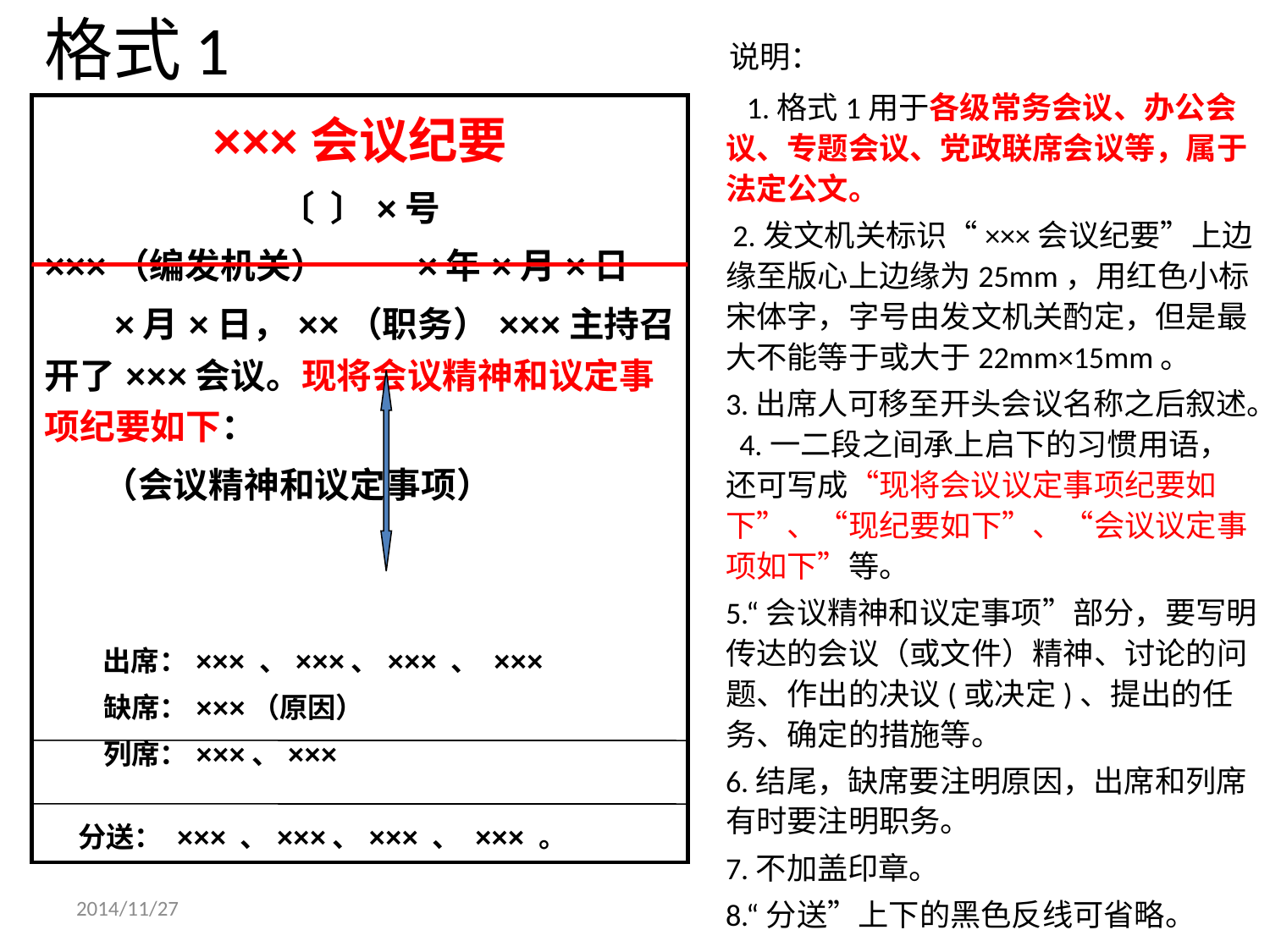

格式1
   说明：
   1.格式1用于各级常务会议、办公会议、专题会议、党政联席会议等，属于法定公文。
 2.发文机关标识“×××会议纪要”上边缘至版心上边缘为25mm，用红色小标宋体字，字号由发文机关酌定，但是最大不能等于或大于22mm×15mm。
3.出席人可移至开头会议名称之后叙述。 4.一二段之间承上启下的习惯用语，还可写成“现将会议议定事项纪要如下”、“现纪要如下”、“会议议定事项如下”等。
5.“会议精神和议定事项”部分，要写明传达的会议（或文件）精神、讨论的问题、作出的决议(或决定)、提出的任务、确定的措施等。
6.结尾，缺席要注明原因，出席和列席有时要注明职务。
7.不加盖印章。
8.“分送”上下的黑色反线可省略。
| ×××会议纪要 〔 〕×号 ×××（编发机关） ×年×月×日 ×月×日，××（职务）×××主持召开了×××会议。现将会议精神和议定事项纪要如下： （会议精神和议定事项） 出席：××× 、×××、××× 、 ××× 缺席：×××（原因） 列席：×××、××× 分送： ××× 、×××、××× 、 ××× 。 |
| --- |

2014/11/27